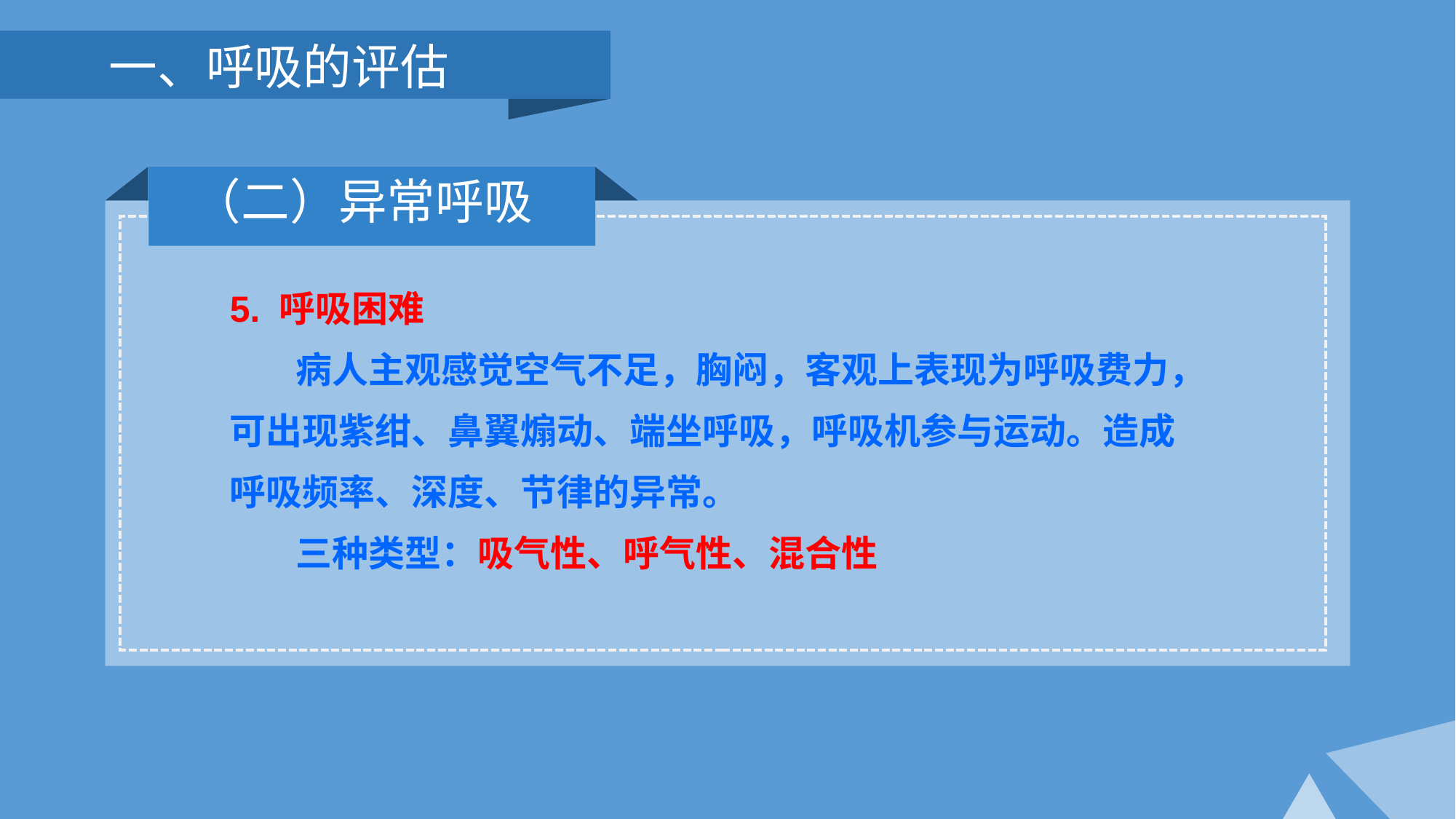

一、呼吸的评估

（二）异常呼吸

5. 呼吸困难
       病人主观感觉空气不足，胸闷，客观上表现为呼吸费力，可出现紫绀、鼻翼煽动、端坐呼吸，呼吸机参与运动。造成呼吸频率、深度、节律的异常。
       三种类型：吸气性、呼气性、混合性